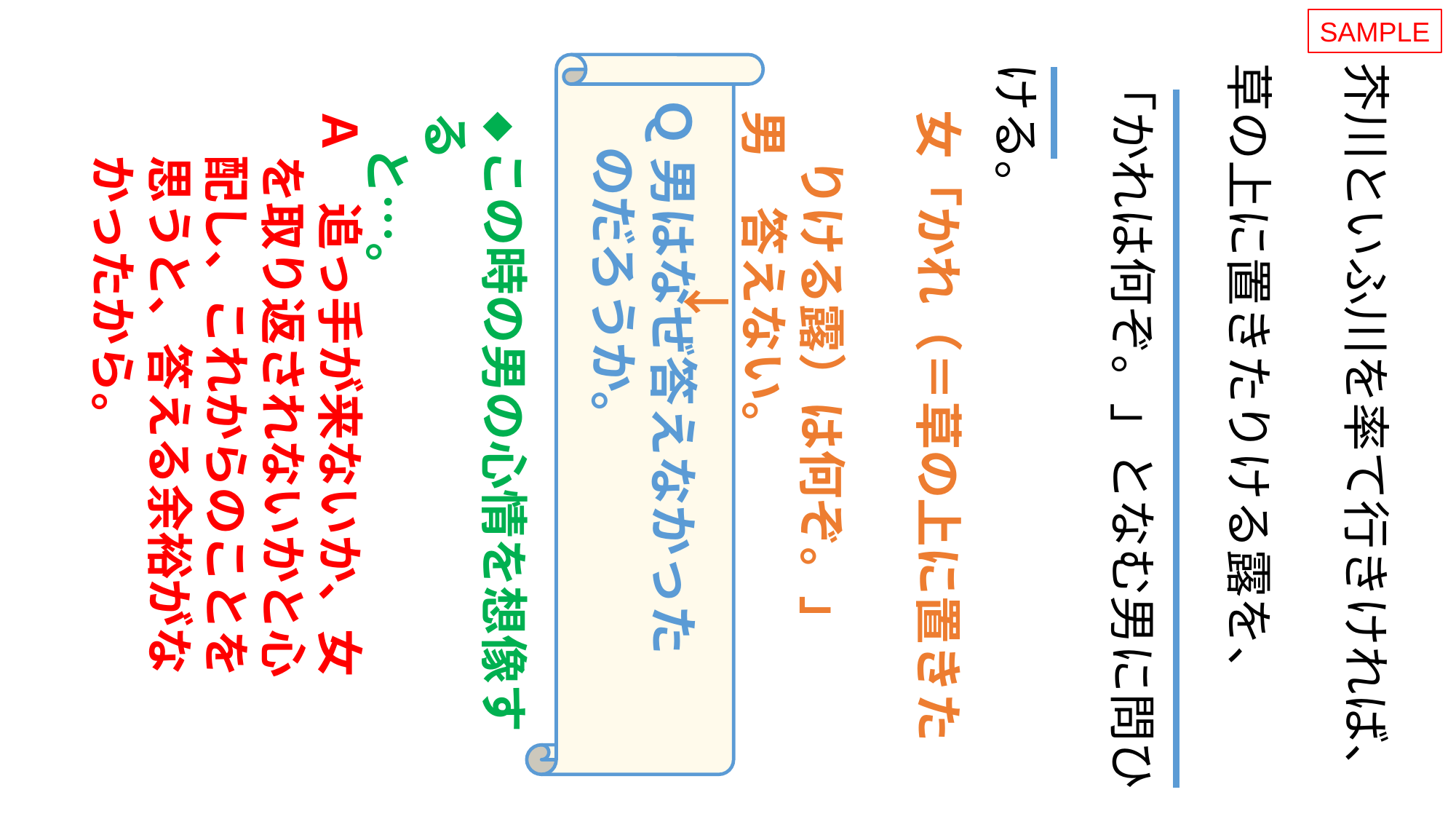

SAMPLE
芥川といふ川を率て行きければ、草の上に置きたりける露を、
「かれは何ぞ。」となむ男に問ひける。

Ｑ 男はなぜ答えなかった
　のだろうか。
Ａ　追っ手が来ないか、女
　を取り返されないかと心
　配し、これからのことを
　思うと、答える余裕がな
　かったから。
女「かれ（＝草の上に置きた
　りける露）は何ぞ。」
男　答えない。
　　　  ↓
◆この時の男の心情を想像する
  と…。